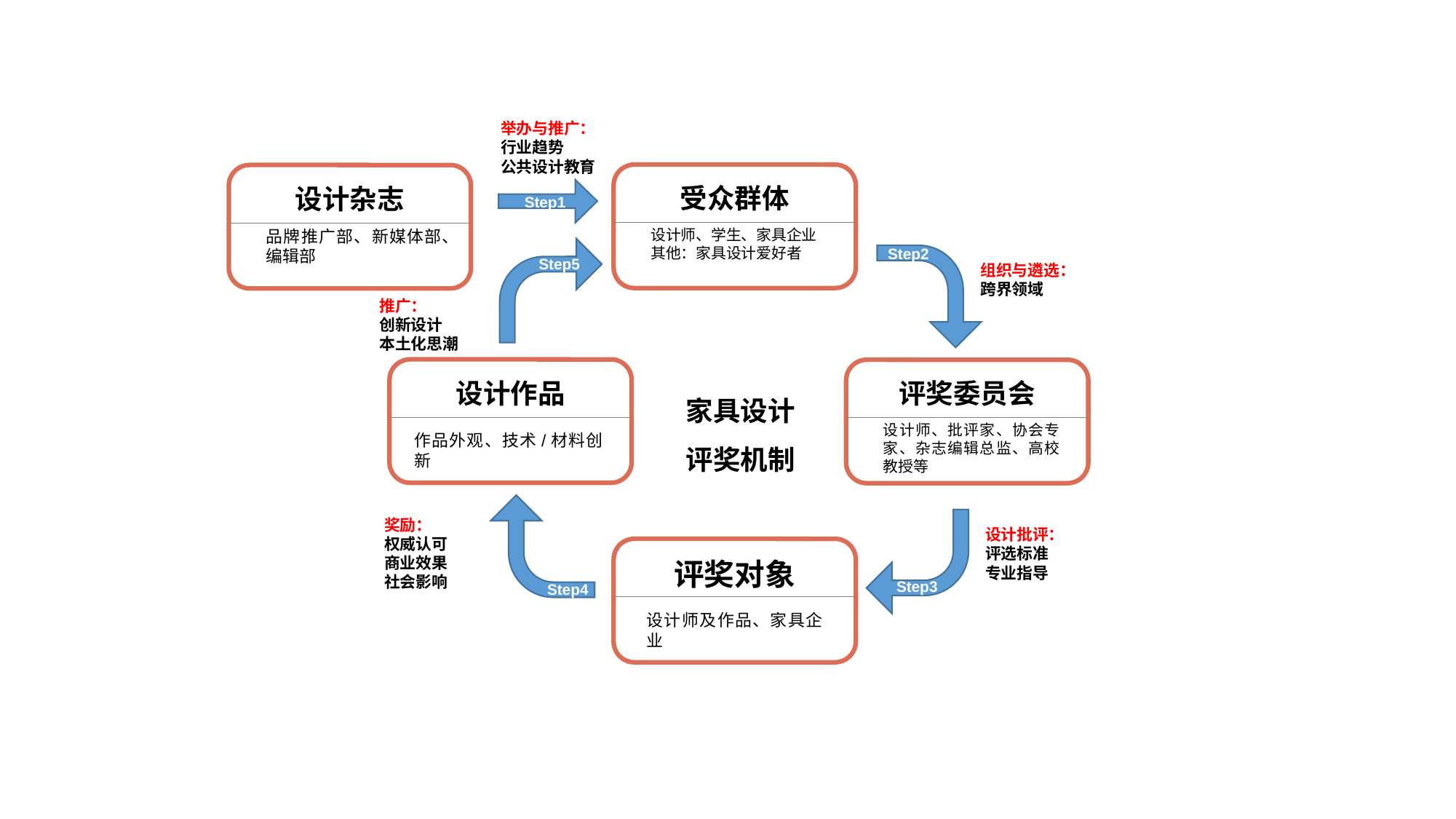

举办与推广：
行业趋势
公共设计教育

受众群体

设计杂志

Step1
设计师、学生、家具企业
其他：家具设计爱好者
品牌推广部、新媒体部、编辑部

Step2

Step5
组织与遴选：
跨界领域

推广：
创新设计
本土化思潮

设计作品
评奖委员会
家具设计
评奖机制
设计师、批评家、协会专家、杂志编辑总监、高校教授等
作品外观、技术/材料创新

奖励：
权威认可
商业效果
社会影响
设计批评：
评选标准
专业指导

评奖对象

Step3
Step4
设计师及作品、家具企业